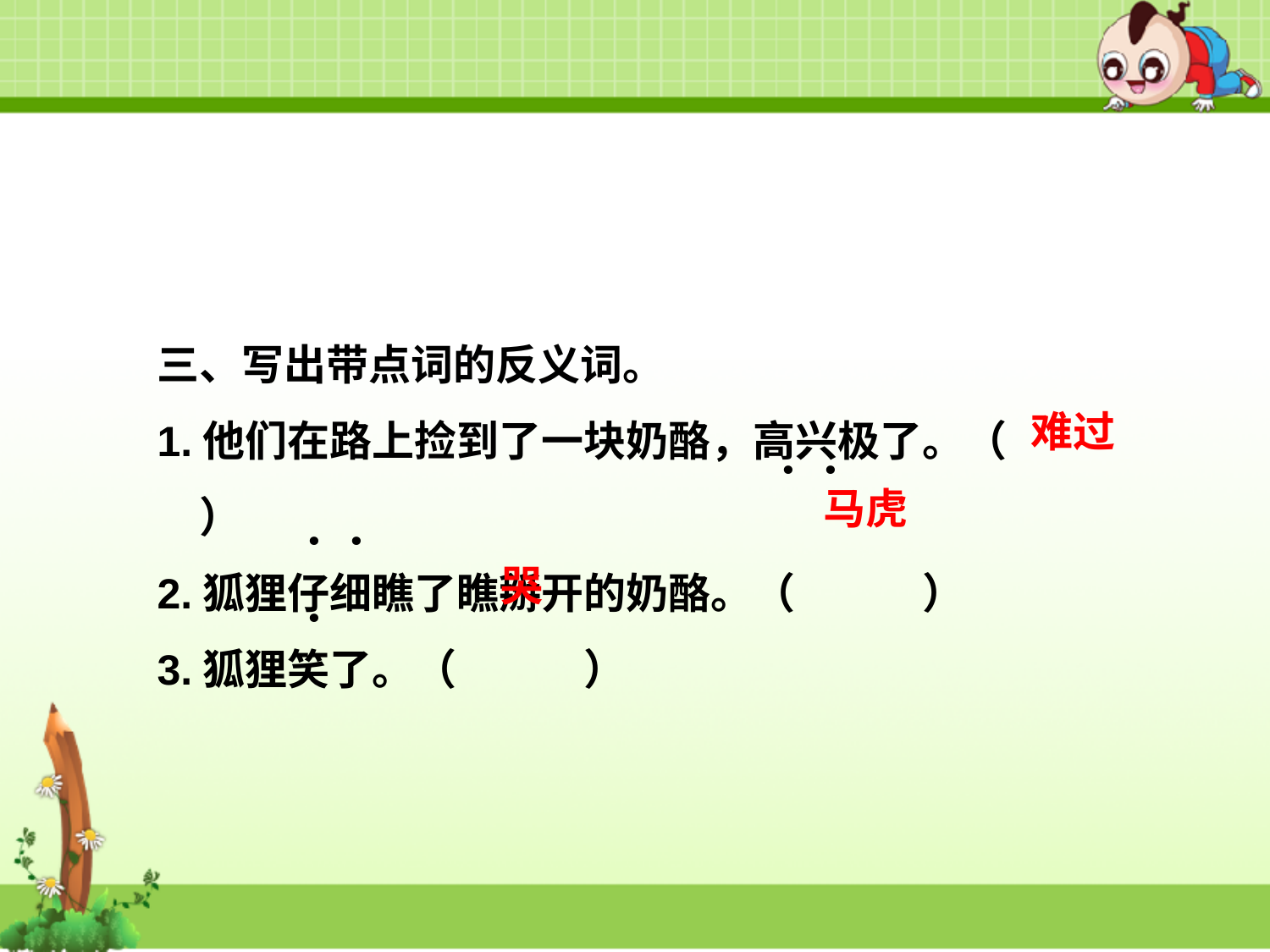

三、写出带点词的反义词。
1.他们在路上捡到了一块奶酪，高兴极了。（　　　）
2.狐狸仔细瞧了瞧掰开的奶酪。（　　　）
3.狐狸笑了。（　　　）
难过
．．
．．
马虎
．
哭